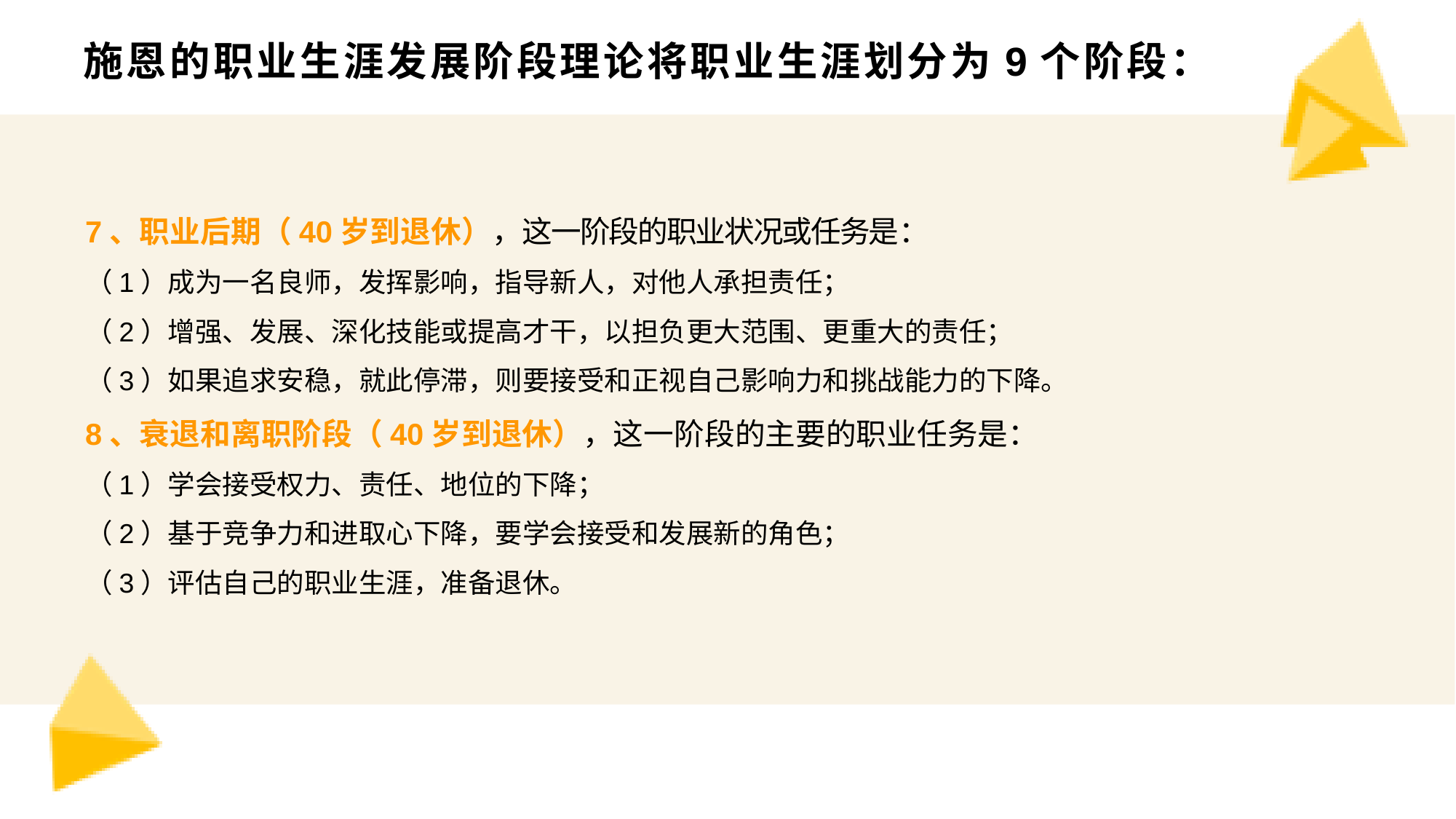

# 施恩的职业生涯发展阶段理论将职业生涯划分为9个阶段：
7、职业后期（40岁到退休），这一阶段的职业状况或任务是：
（1）成为一名良师，发挥影响，指导新人，对他人承担责任；
（2）增强、发展、深化技能或提高才干，以担负更大范围、更重大的责任；
（3）如果追求安稳，就此停滞，则要接受和正视自己影响力和挑战能力的下降。
8、衰退和离职阶段（40岁到退休），这一阶段的主要的职业任务是：
（1）学会接受权力、责任、地位的下降；
（2）基于竞争力和进取心下降，要学会接受和发展新的角色；
（3）评估自己的职业生涯，准备退休。